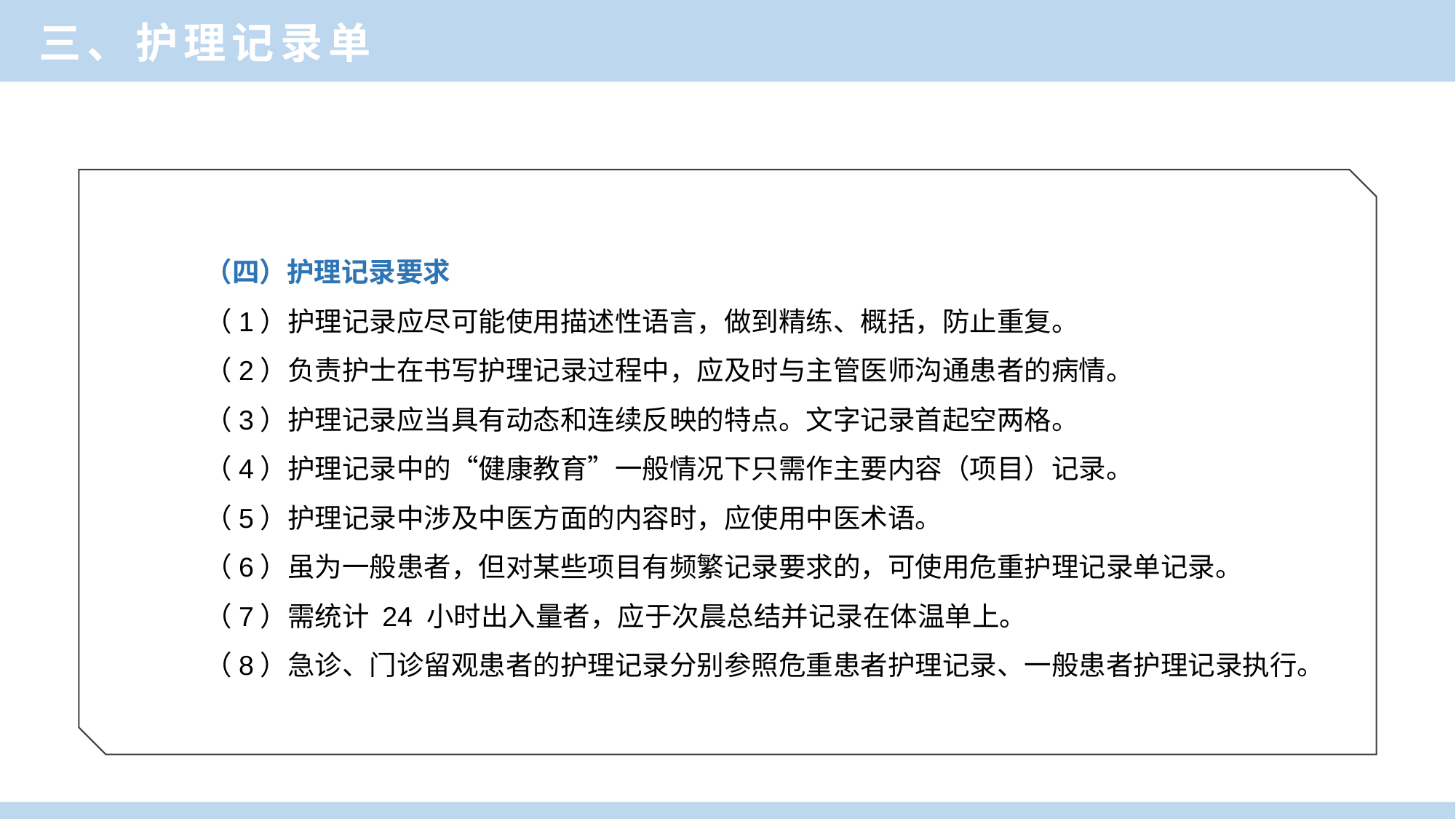

三、护理记录单

（四）护理记录要求
（1）护理记录应尽可能使用描述性语言，做到精练、概括，防止重复。
（2）负责护士在书写护理记录过程中，应及时与主管医师沟通患者的病情。
（3）护理记录应当具有动态和连续反映的特点。文字记录首起空两格。
（4）护理记录中的“健康教育”一般情况下只需作主要内容（项目）记录。
（5）护理记录中涉及中医方面的内容时，应使用中医术语。
（6）虽为一般患者，但对某些项目有频繁记录要求的，可使用危重护理记录单记录。
（7）需统计 24 小时出入量者，应于次晨总结并记录在体温单上。
（8）急诊、门诊留观患者的护理记录分别参照危重患者护理记录、一般患者护理记录执行。